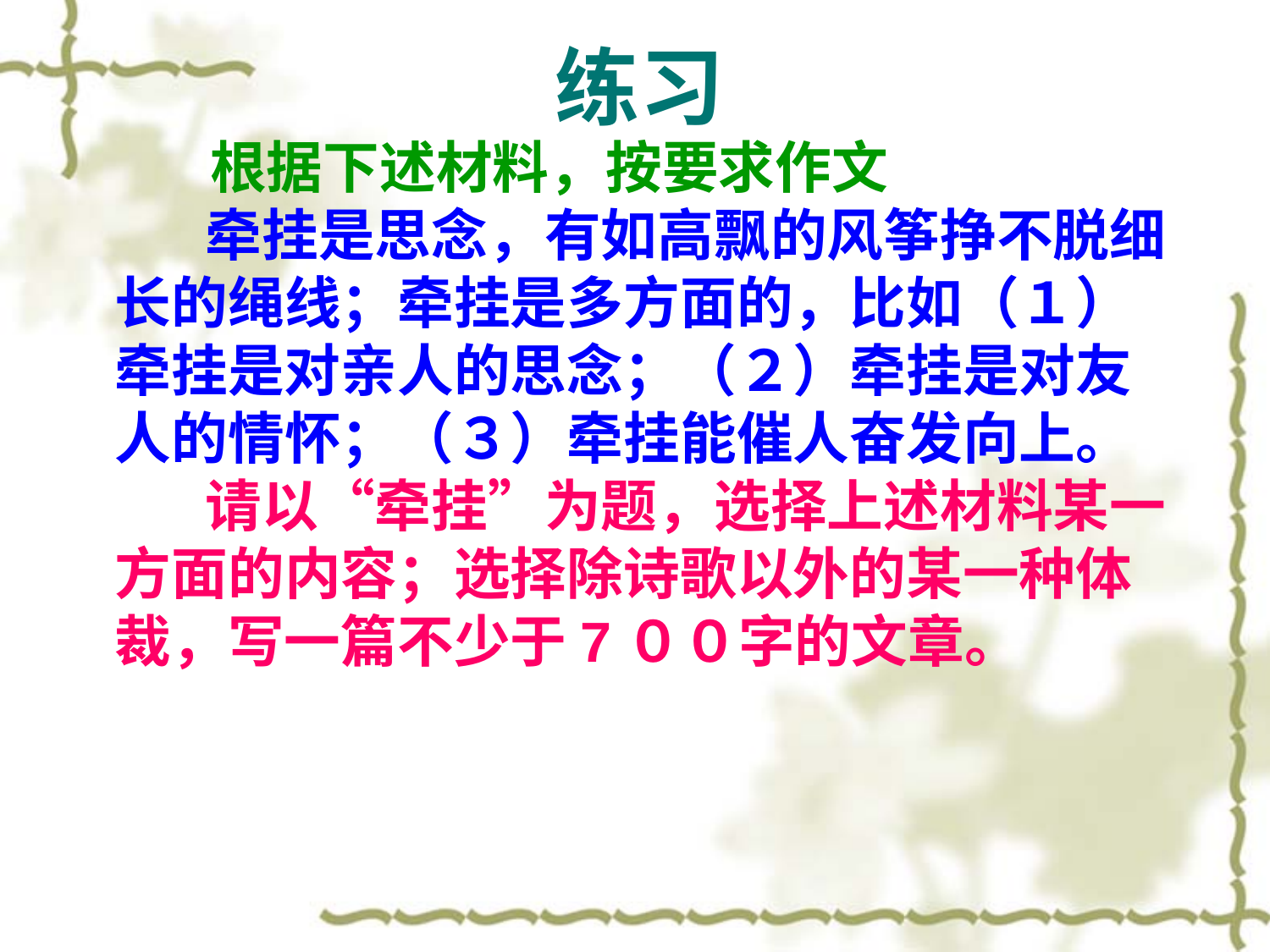

# 练习
          根据下述材料，按要求作文
       牵挂是思念，有如高飘的风筝挣不脱细长的绳线；牵挂是多方面的，比如（１）牵挂是对亲人的思念；（２）牵挂是对友人的情怀；（３）牵挂能催人奋发向上。
       请以“牵挂”为题，选择上述材料某一方面的内容；选择除诗歌以外的某一种体裁，写一篇不少于7００字的文章。
188